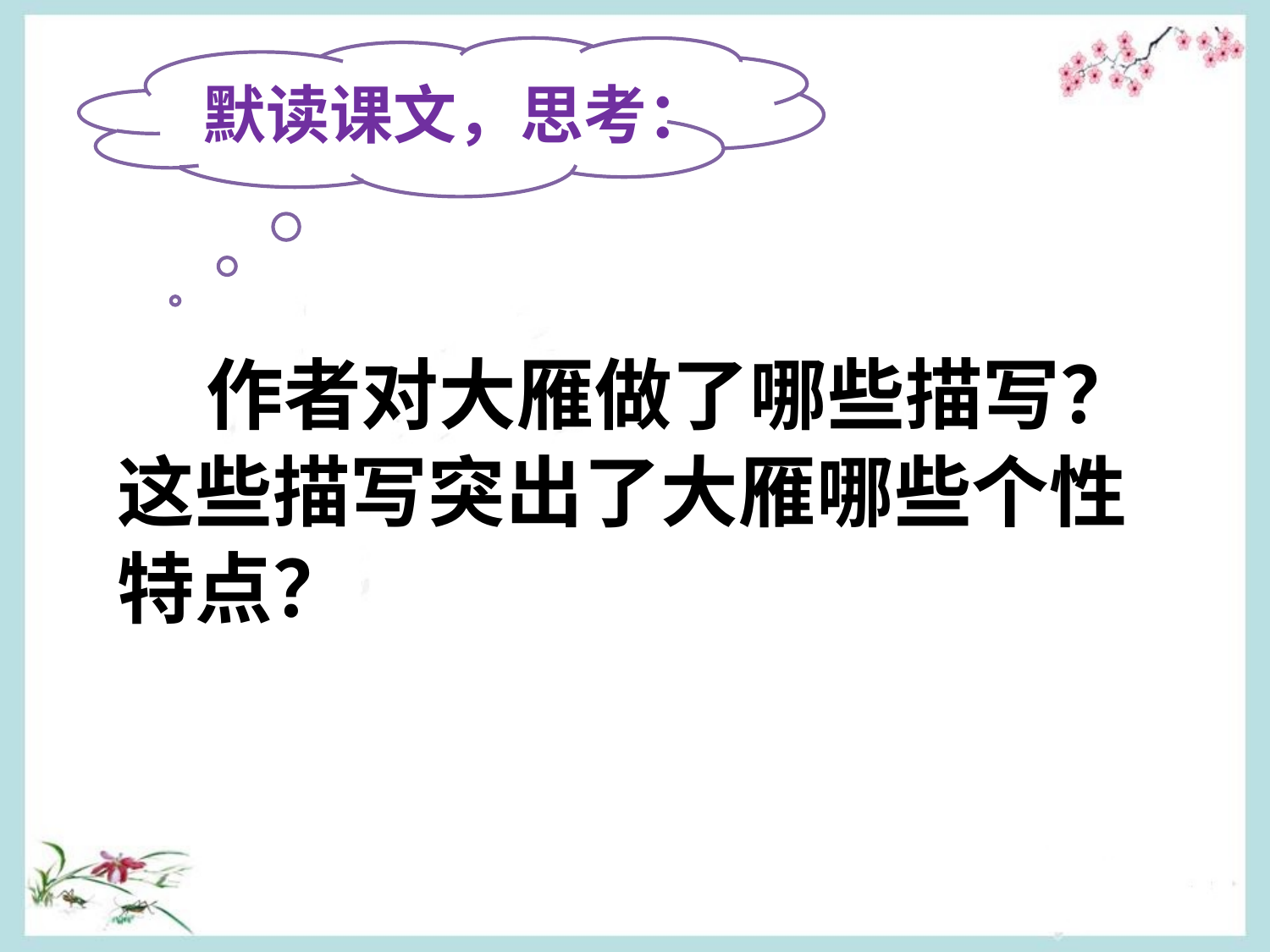

默读课文，思考：
    作者对大雁做了哪些描写？这些描写突出了大雁哪些个性特点？